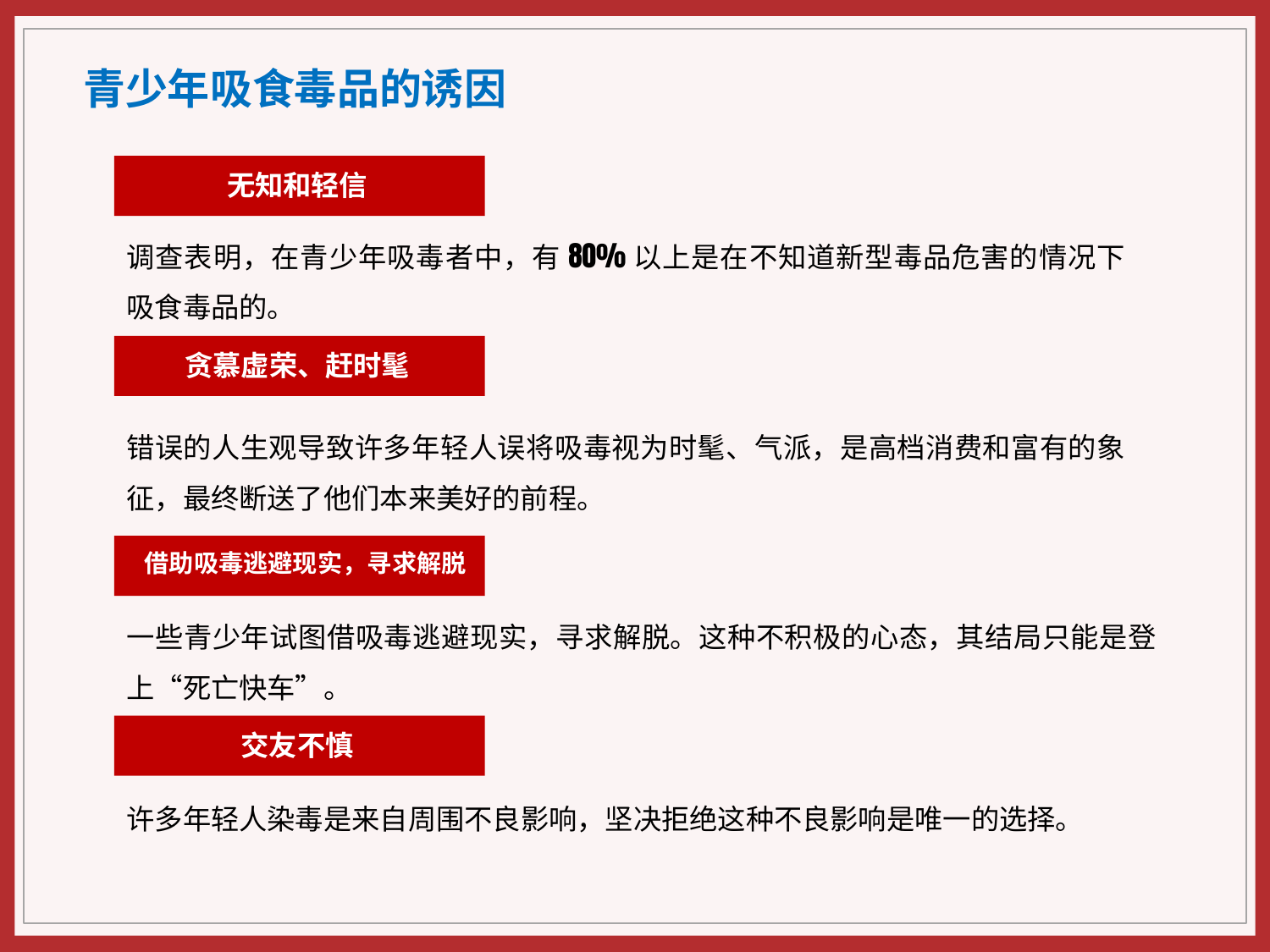

青少年吸食毒品的诱因

无知和轻信
调查表明，在青少年吸毒者中，有80%以上是在不知道新型毒品危害的情况下吸食毒品的。

贪慕虚荣、赶时髦
错误的人生观导致许多年轻人误将吸毒视为时髦、气派，是高档消费和富有的象征，最终断送了他们本来美好的前程。

借助吸毒逃避现实，寻求解脱
一些青少年试图借吸毒逃避现实，寻求解脱。这种不积极的心态，其结局只能是登上“死亡快车”。

交友不慎
许多年轻人染毒是来自周围不良影响，坚决拒绝这种不良影响是唯一的选择。